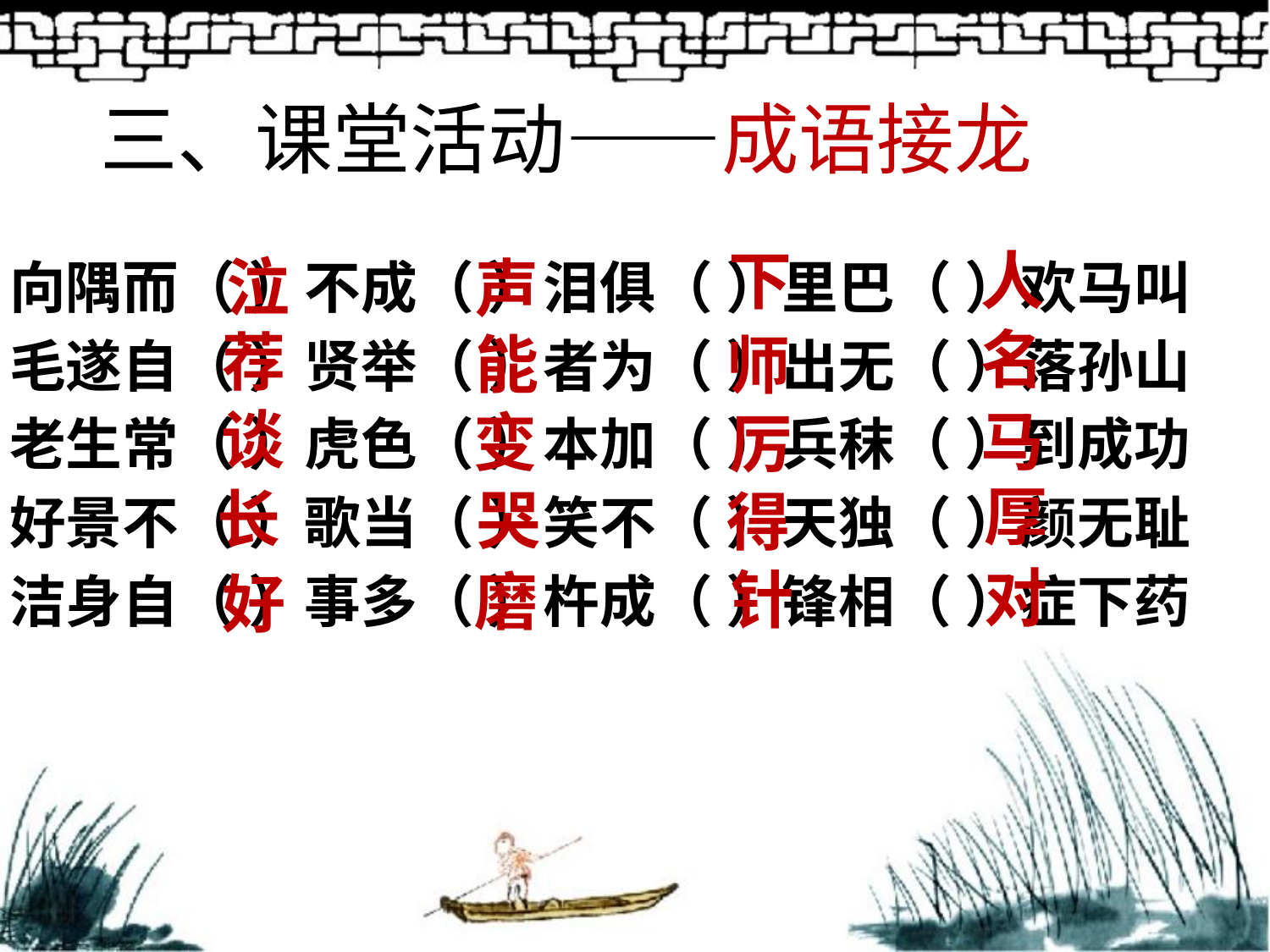

# 三、课堂活动——成语接龙
下
人
泣
声
向隅而（ ）不成（ ）泪俱（ ）里巴（ ）欢马叫
毛遂自（ ）贤举（ ）者为（ ）出无（ ）落孙山
老生常（ ）虎色（ ）本加（ ）兵秣（ ）到成功
好景不（ ）歌当（ ）笑不（ ）天独（ ）颜无耻
洁身自（ ）事多（ ）杵成（ ）锋相（ ）症下药
名
荐
能
师
谈
马
变
厉
厚
长
哭
得
对
针
磨
好